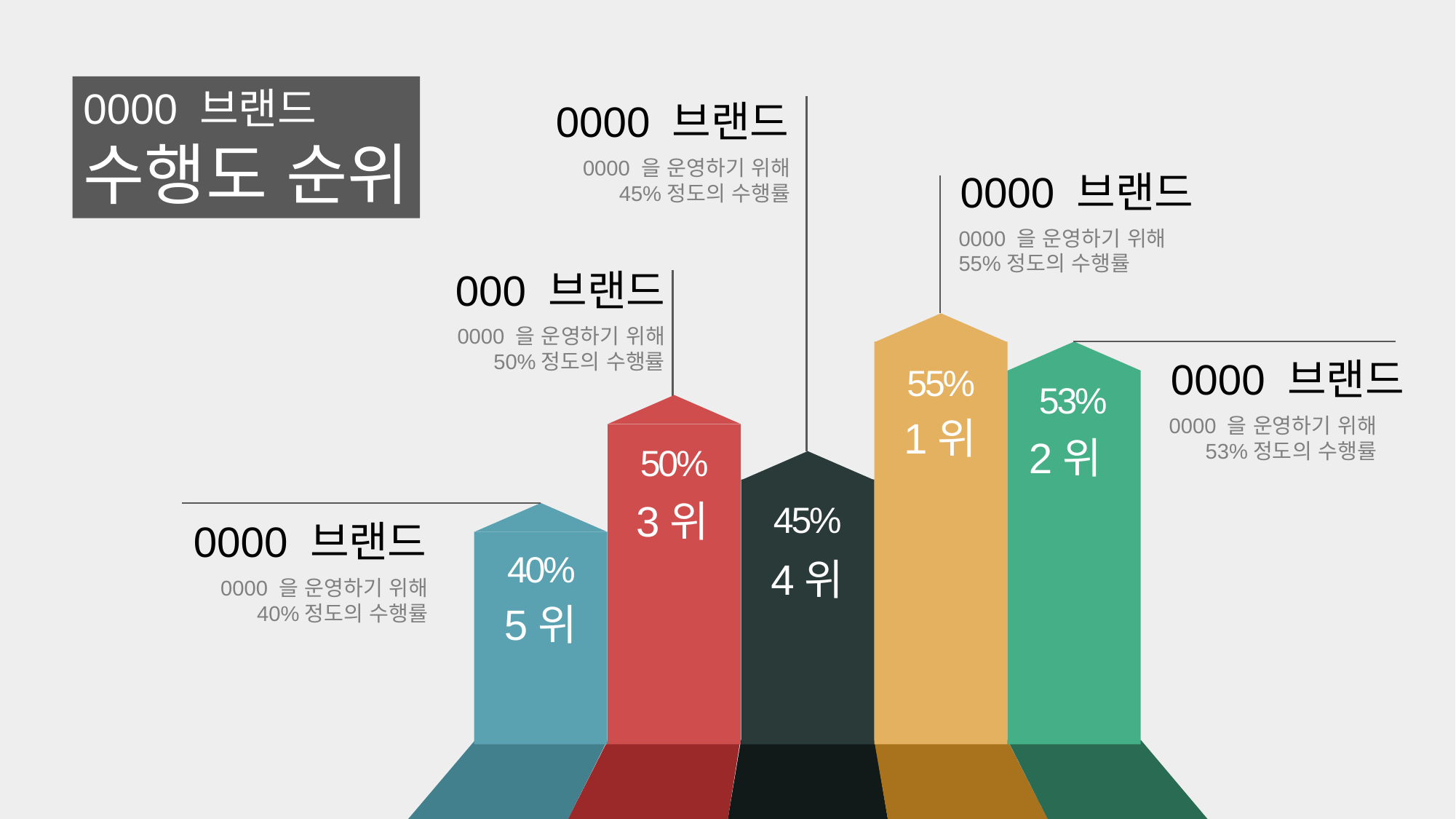

0000 브랜드
수행도 순위
0000 브랜드
0000 을 운영하기 위해
45%정도의 수행률
0000 브랜드
0000 을 운영하기 위해
55%정도의 수행률
000 브랜드

0000 을 운영하기 위해
50%정도의 수행률

0000 브랜드
55%
53%

1위
0000 을 운영하기 위해
53%정도의 수행률
2위
50%

3위
45%

0000 브랜드
40%
4위
0000 을 운영하기 위해
40%정도의 수행률
5위